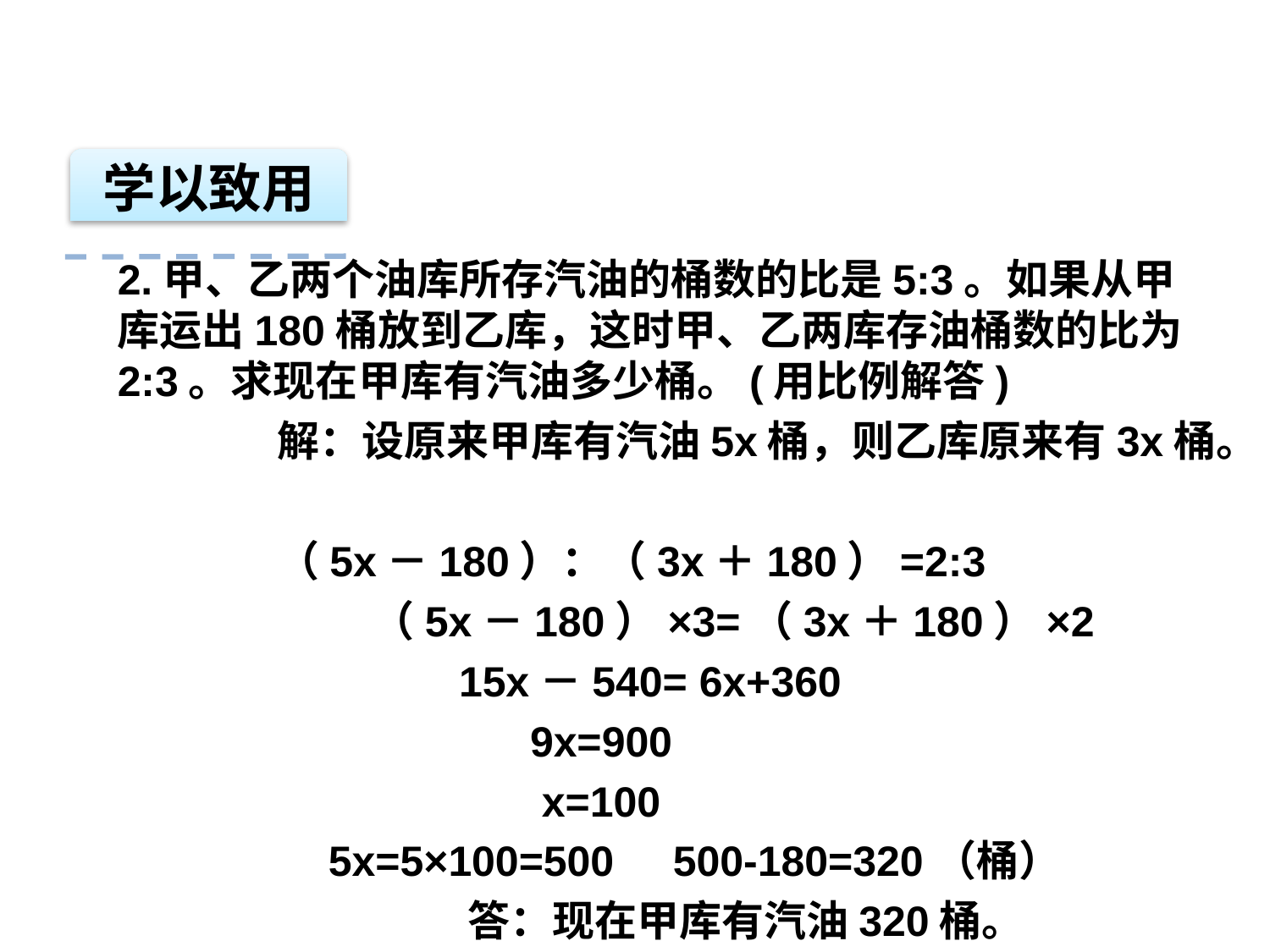

学以致用
2.甲、乙两个油库所存汽油的桶数的比是5:3。如果从甲库运出180桶放到乙库，这时甲、乙两库存油桶数的比为2:3。求现在甲库有汽油多少桶。(用比例解答)
 解：设原来甲库有汽油5x桶，则乙库原来有3x桶。
 （5x－180）：（3x＋180）=2:3
           （5x－180）×3=（3x＋180）×2
                 15x－540= 6x+360
                       9x=900
                        x=100
      5x=5×100=500     500-180=320（桶）
                     答：现在甲库有汽油320桶。